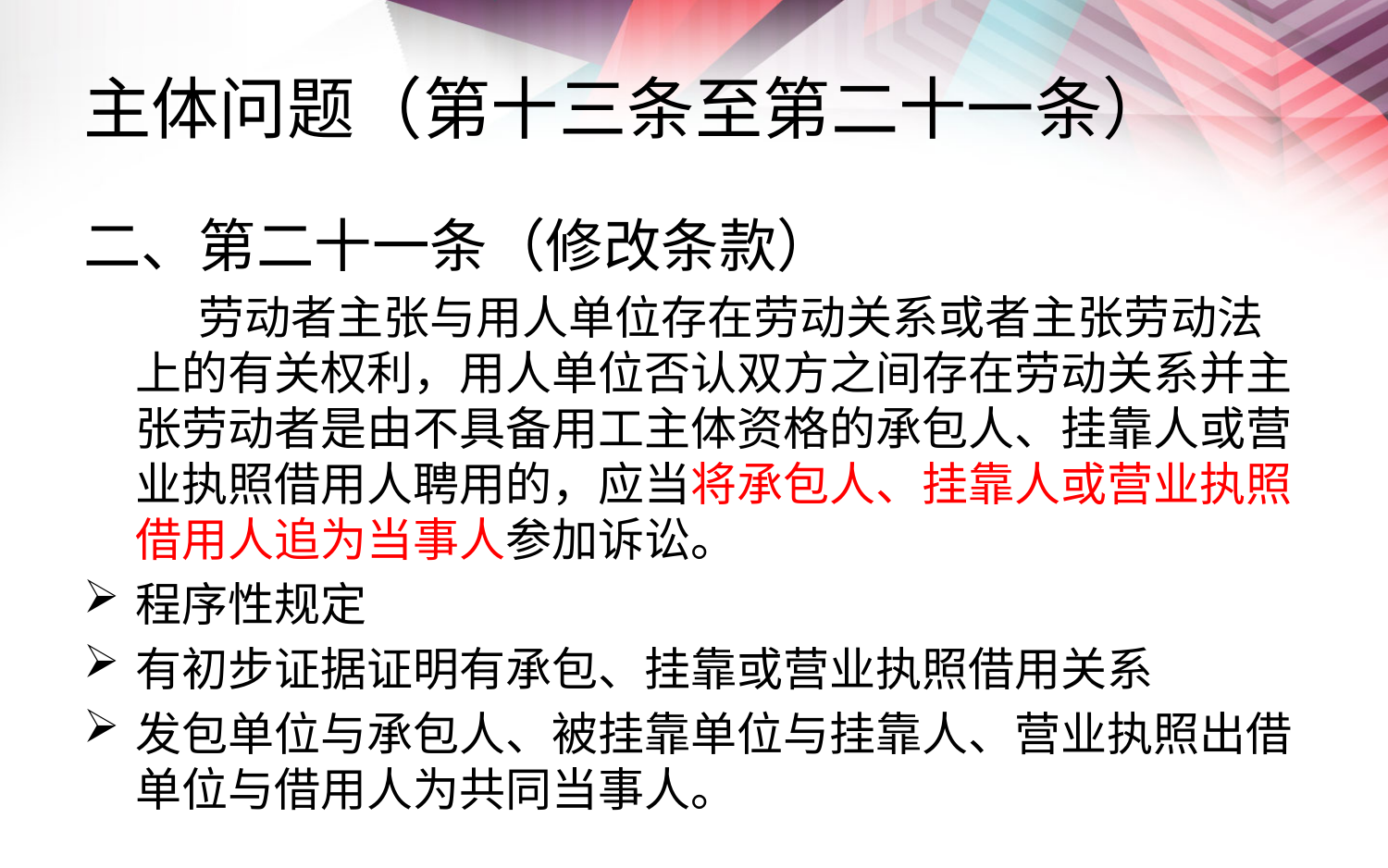

# 主体问题（第十三条至第二十一条）
二、第二十一条（修改条款）
          劳动者主张与用人单位存在劳动关系或者主张劳动法上的有关权利，用人单位否认双方之间存在劳动关系并主张劳动者是由不具备用工主体资格的承包人、挂靠人或营业执照借用人聘用的，应当将承包人、挂靠人或营业执照借用人追为当事人参加诉讼。
程序性规定
有初步证据证明有承包、挂靠或营业执照借用关系
发包单位与承包人、被挂靠单位与挂靠人、营业执照出借单位与借用人为共同当事人。